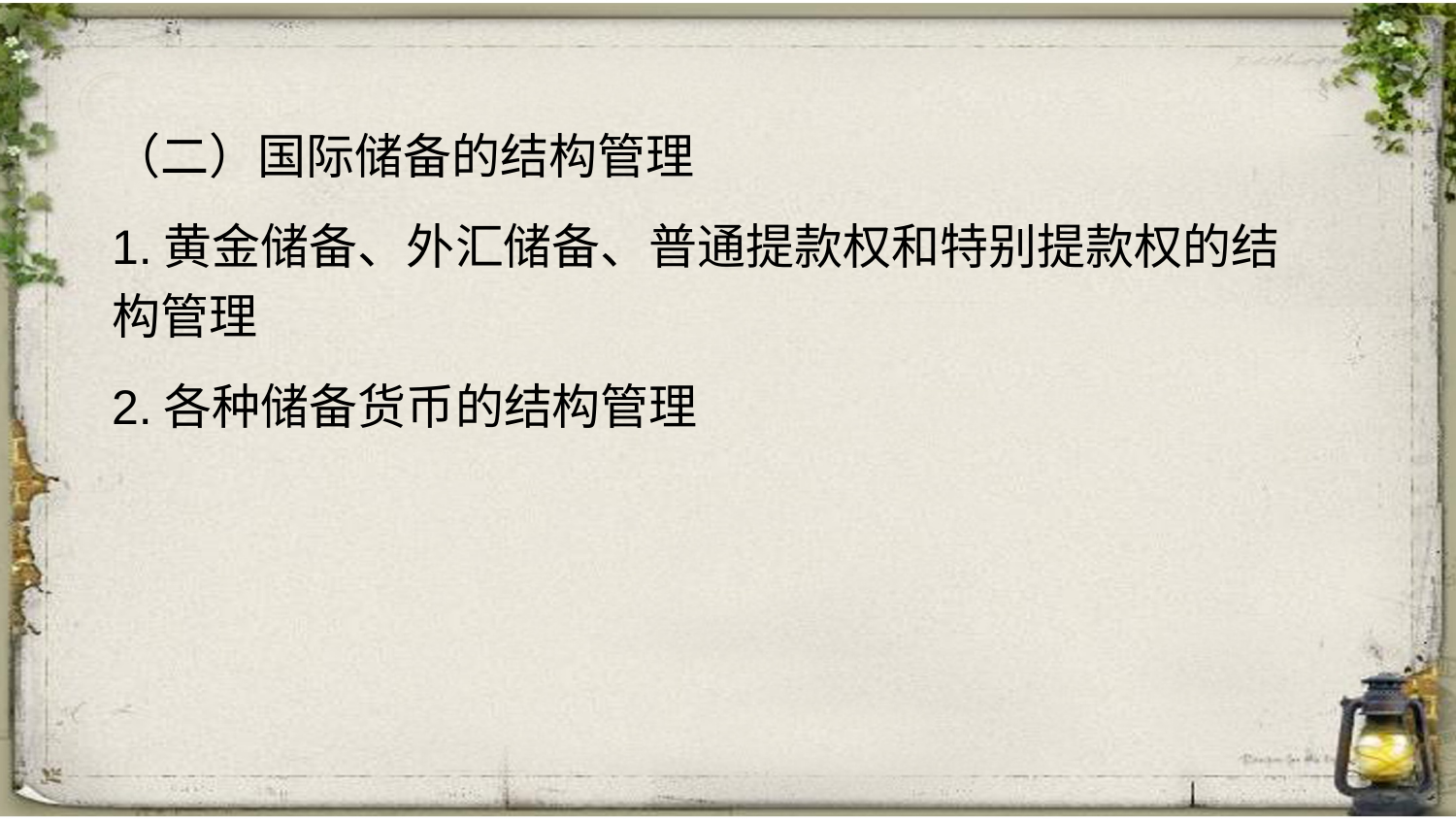

（二）国际储备的结构管理
1.黄金储备、外汇储备、普通提款权和特别提款权的结构管理
2.各种储备货币的结构管理